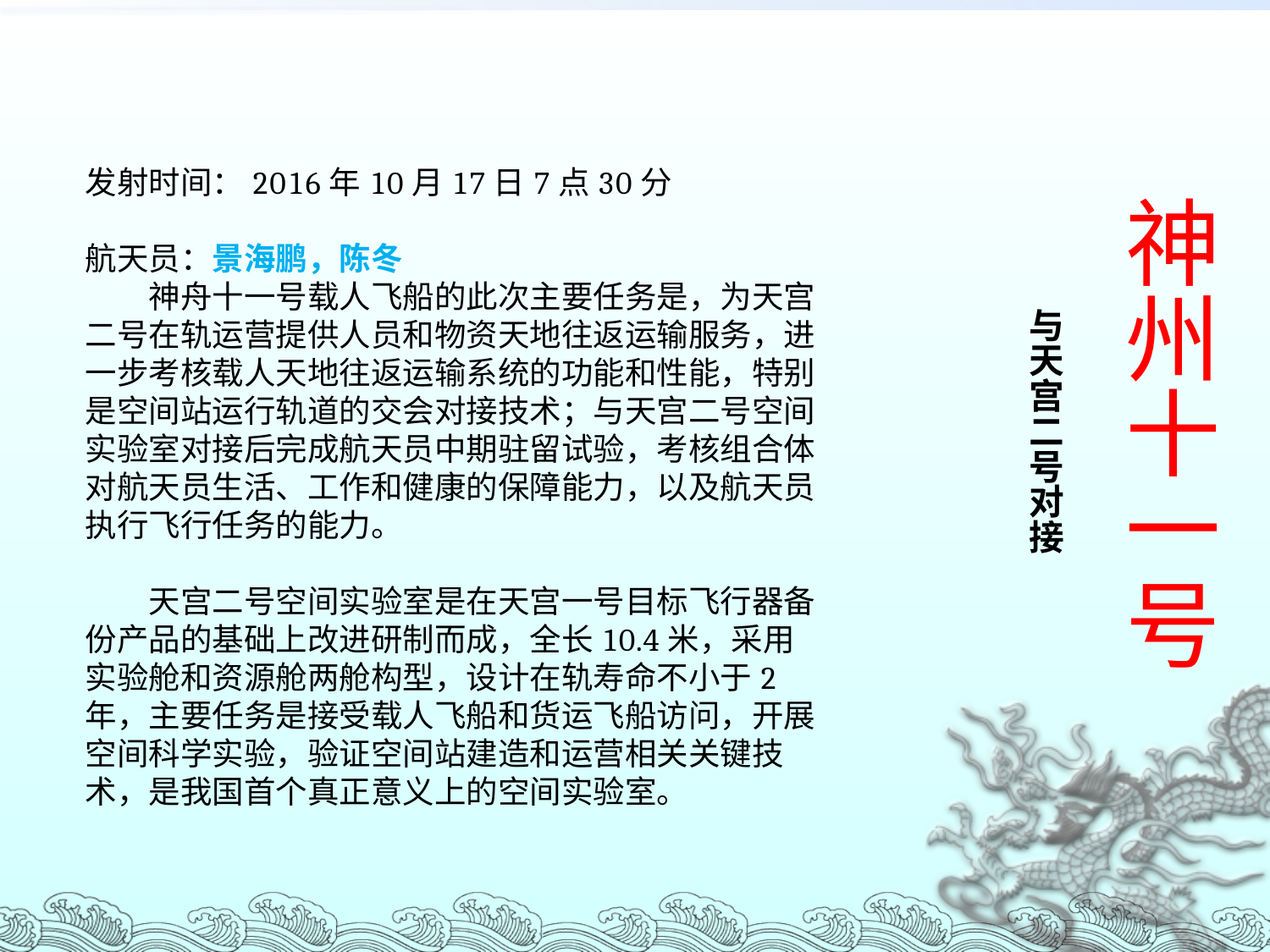

# 神州十一号
与天宫二号对接
发射时间：2016年10月17日7点30分

航天员：景海鹏，陈冬
　　神舟十一号载人飞船的此次主要任务是，为天宫二号在轨运营提供人员和物资天地往返运输服务，进一步考核载人天地往返运输系统的功能和性能，特别是空间站运行轨道的交会对接技术；与天宫二号空间实验室对接后完成航天员中期驻留试验，考核组合体对航天员生活、工作和健康的保障能力，以及航天员执行飞行任务的能力。

　　天宫二号空间实验室是在天宫一号目标飞行器备份产品的基础上改进研制而成，全长10.4米，采用实验舱和资源舱两舱构型，设计在轨寿命不小于2年，主要任务是接受载人飞船和货运飞船访问，开展空间科学实验，验证空间站建造和运营相关关键技术，是我国首个真正意义上的空间实验室。